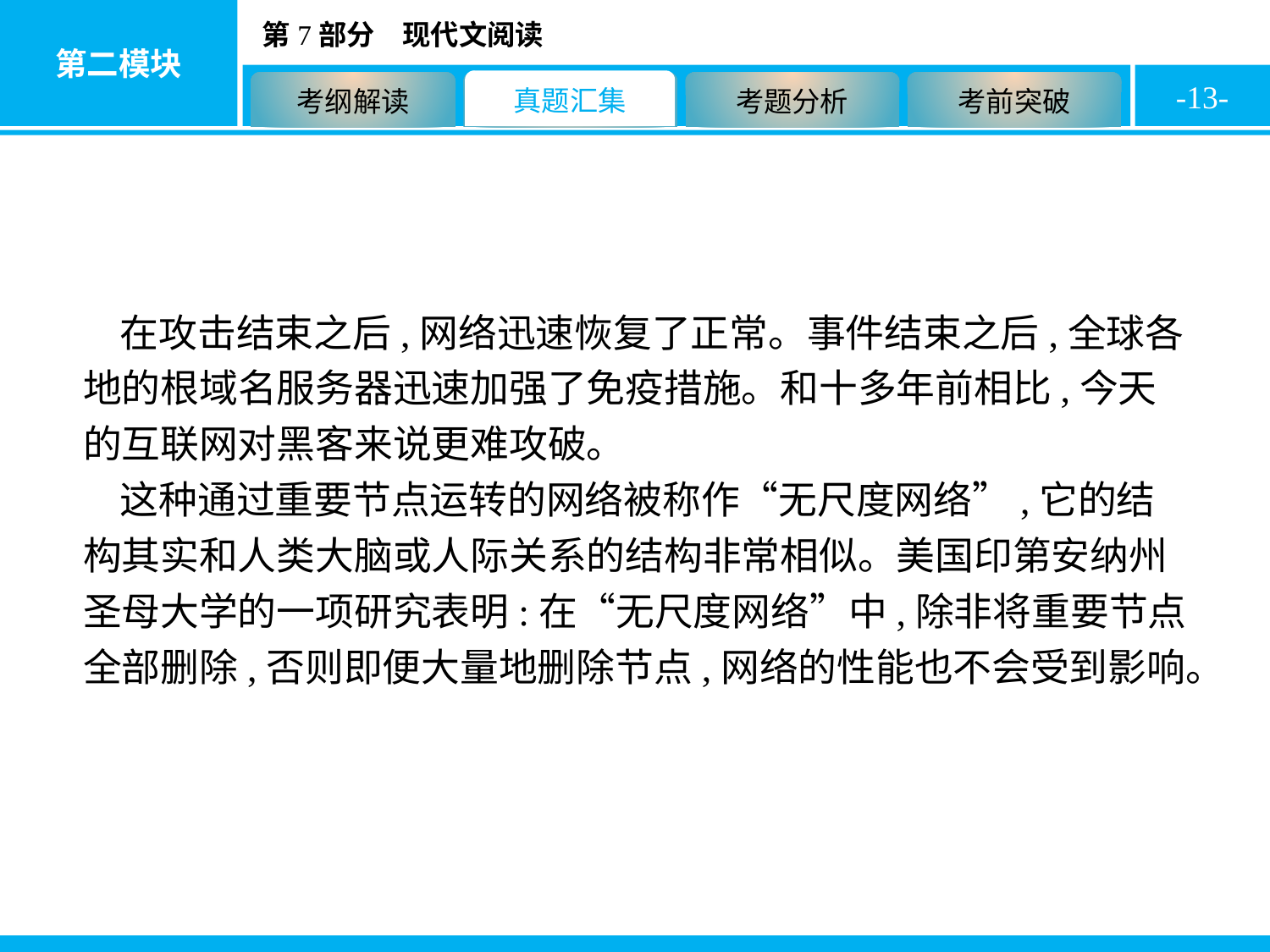

-13-
在攻击结束之后,网络迅速恢复了正常。事件结束之后,全球各地的根域名服务器迅速加强了免疫措施。和十多年前相比,今天的互联网对黑客来说更难攻破。
这种通过重要节点运转的网络被称作“无尺度网络”,它的结构其实和人类大脑或人际关系的结构非常相似。美国印第安纳州圣母大学的一项研究表明:在“无尺度网络”中,除非将重要节点全部删除,否则即便大量地删除节点,网络的性能也不会受到影响。